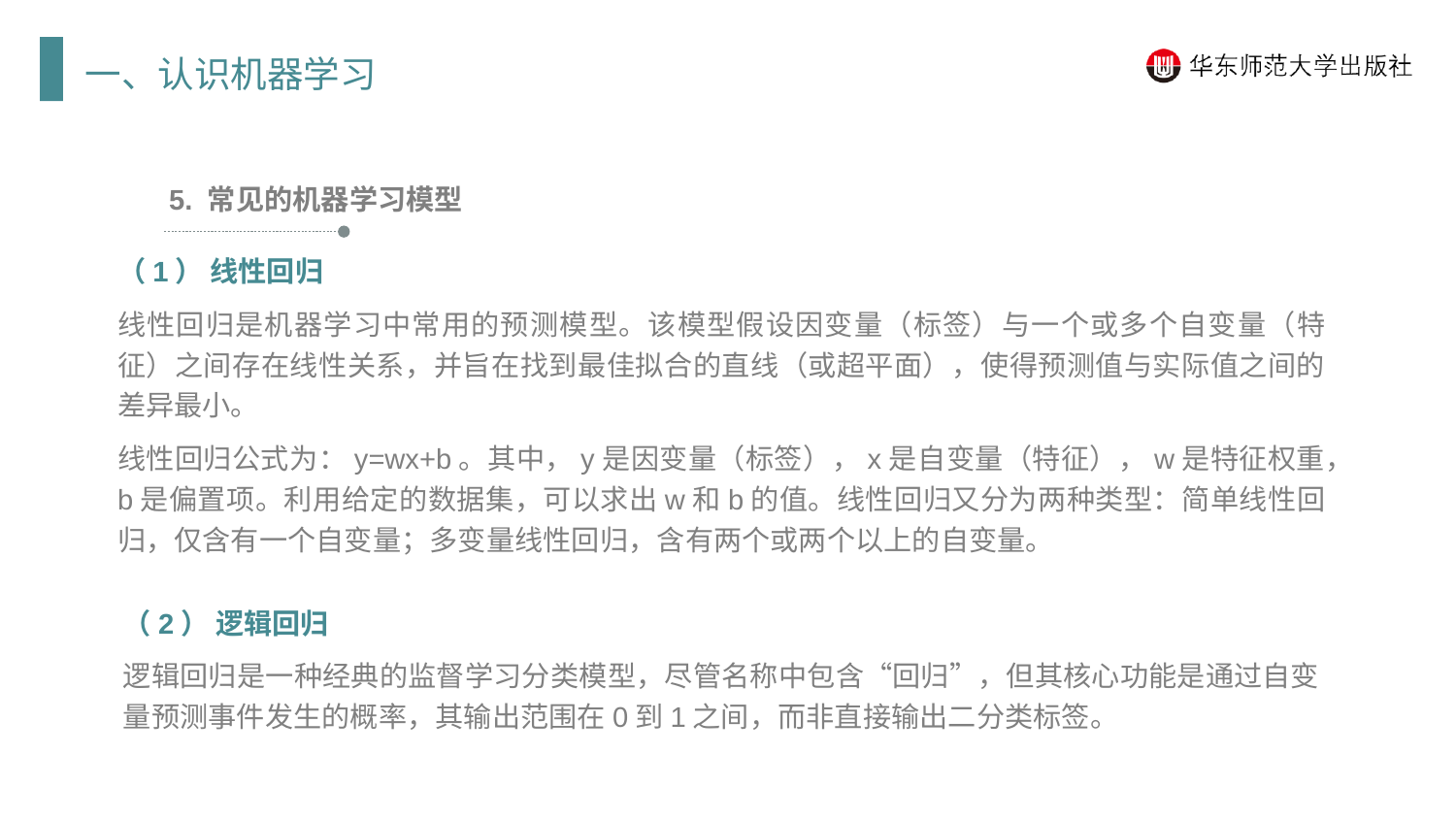

一、认识机器学习
5. 常见的机器学习模型
（1） 线性回归
线性回归是机器学习中常用的预测模型。该模型假设因变量（标签）与一个或多个自变量（特征）之间存在线性关系，并旨在找到最佳拟合的直线（或超平面），使得预测值与实际值之间的差异最小。
线性回归公式为：y=wx+b。其中，y是因变量（标签），x是自变量（特征），w是特征权重，b是偏置项。利用给定的数据集，可以求出w和b的值。线性回归又分为两种类型：简单线性回归，仅含有一个自变量；多变量线性回归，含有两个或两个以上的自变量。
（2） 逻辑回归
逻辑回归是一种经典的监督学习分类模型，尽管名称中包含“回归”，但其核心功能是通过自变量预测事件发生的概率，其输出范围在0到1之间，而非直接输出二分类标签。